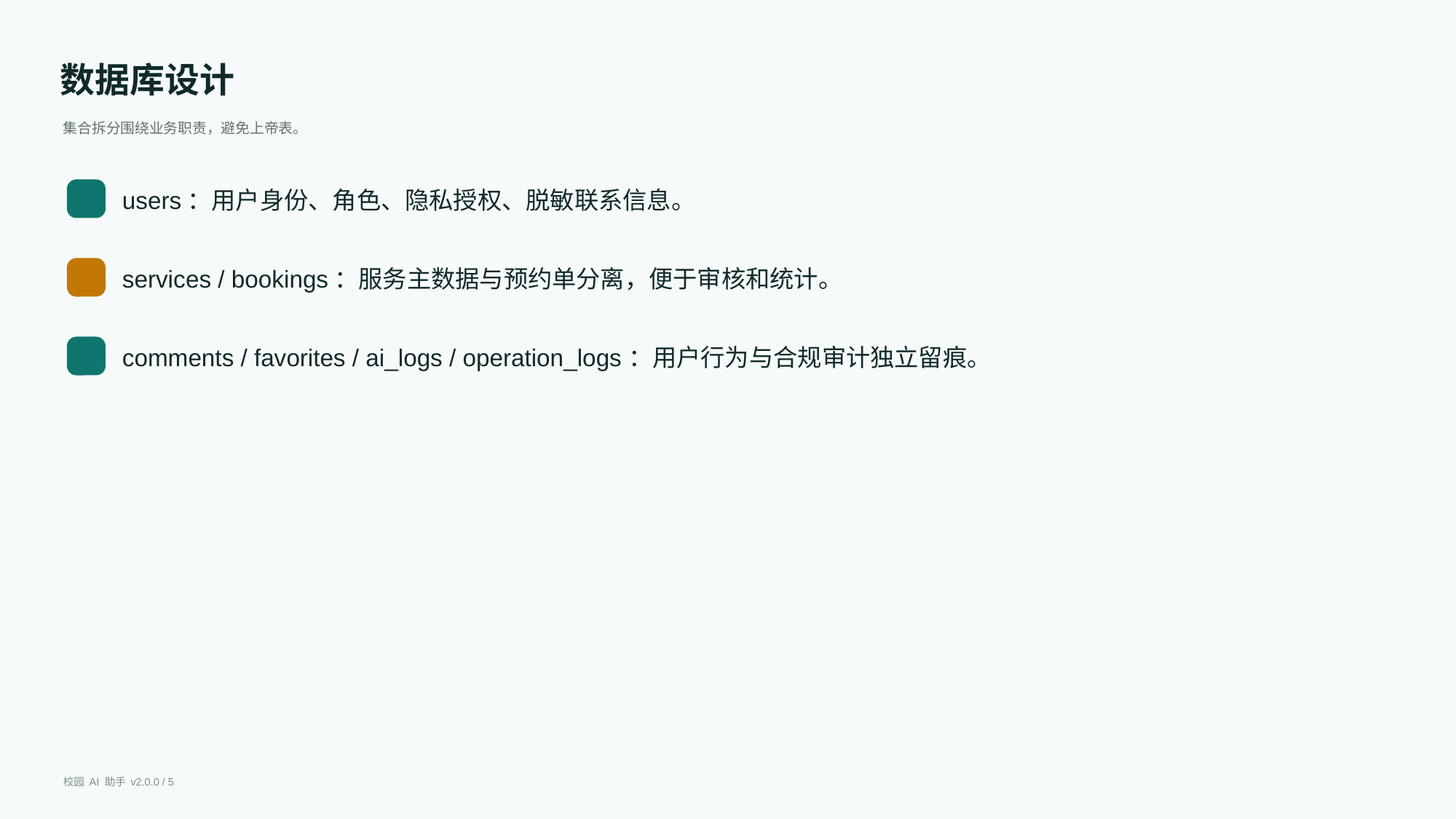

数据库设计
集合拆分围绕业务职责，避免上帝表。
users：用户身份、角色、隐私授权、脱敏联系信息。

services / bookings：服务主数据与预约单分离，便于审核和统计。

comments / favorites / ai_logs / operation_logs：用户行为与合规审计独立留痕。

校园 AI 助手 v2.0.0 / 5